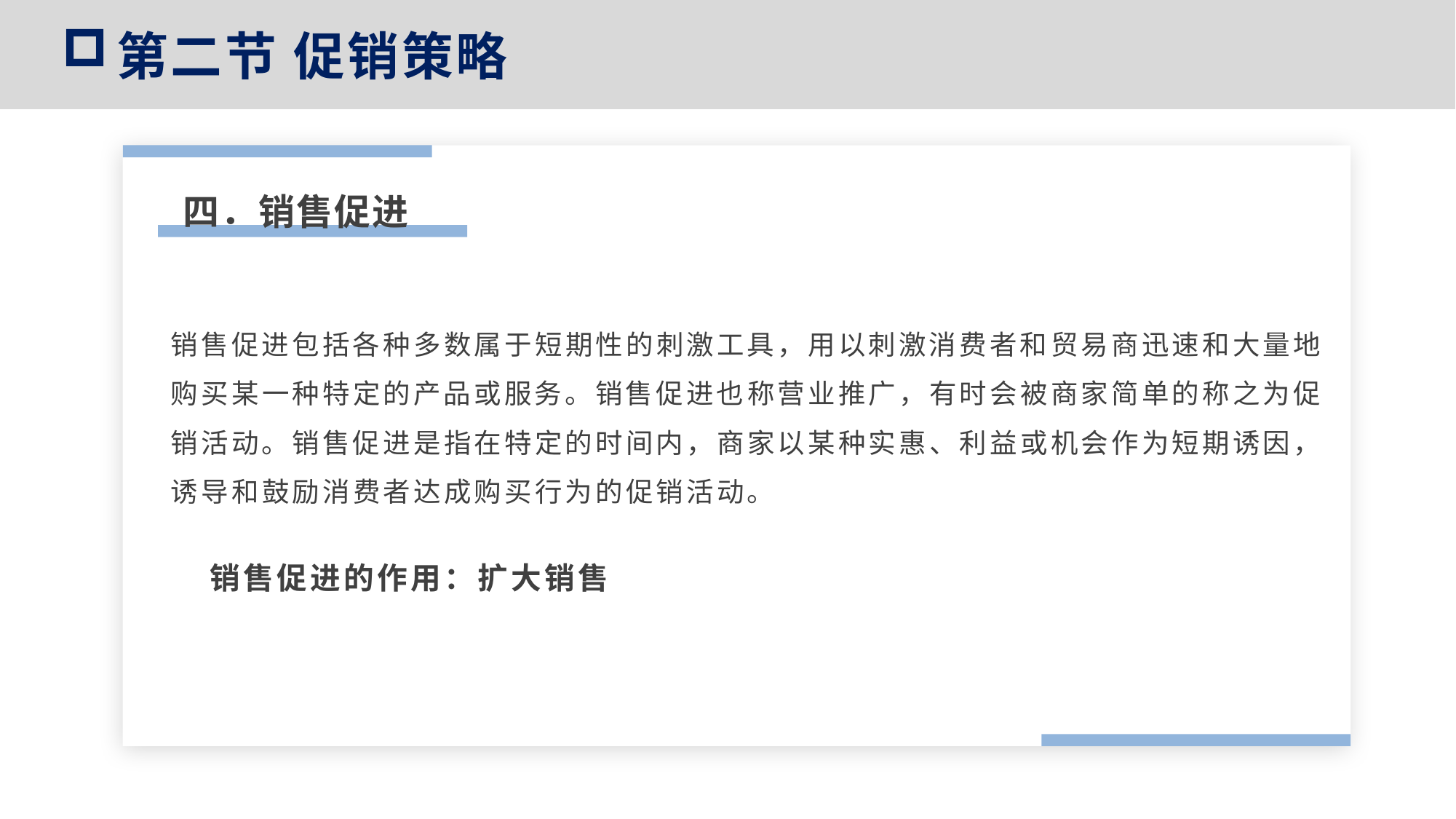

第二节 促销策略

四．销售促进

销售促进包括各种多数属于短期性的刺激工具，用以刺激消费者和贸易商迅速和大量地购买某一种特定的产品或服务。销售促进也称营业推广，有时会被商家简单的称之为促销活动。销售促进是指在特定的时间内，商家以某种实惠、利益或机会作为短期诱因，诱导和鼓励消费者达成购买行为的促销活动。
销售促进的作用：扩大销售